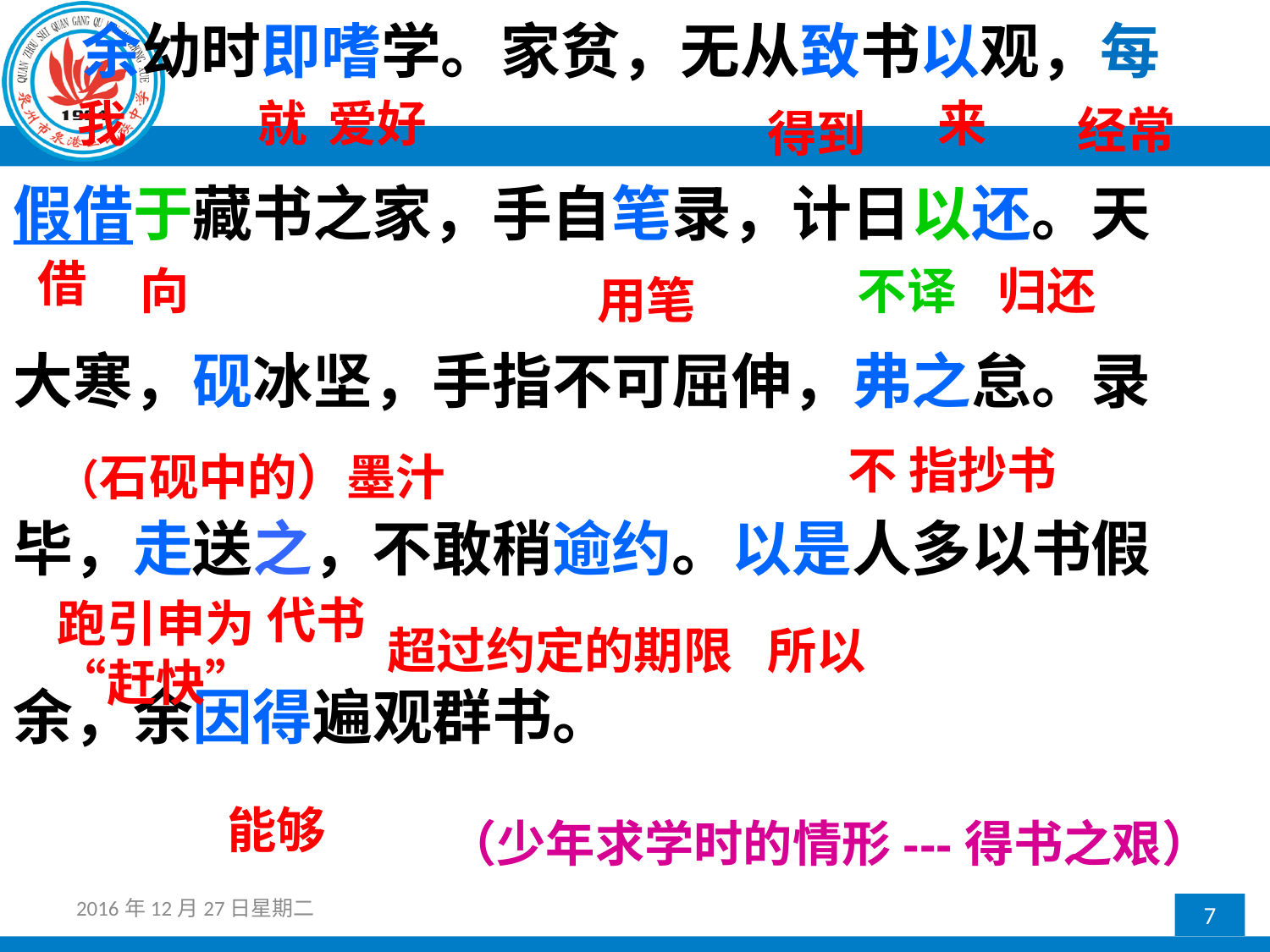

余幼时即嗜学。家贫，无从致书以观，每

假借于藏书之家，手自笔录，计日以还。天

大寒，砚冰坚，手指不可屈伸，弗之怠。录

毕，走送之，不敢稍逾约。以是人多以书假

余，余因得遍观群书。
我
就
爱好
来
经常
得到
借
向
不译
归还
用笔
（石砚中的）墨汁
不
指抄书
代书
跑引申为“赶快”
超过约定的期限
所以
能够
（少年求学时的情形---得书之艰）
2016年12月27日星期二